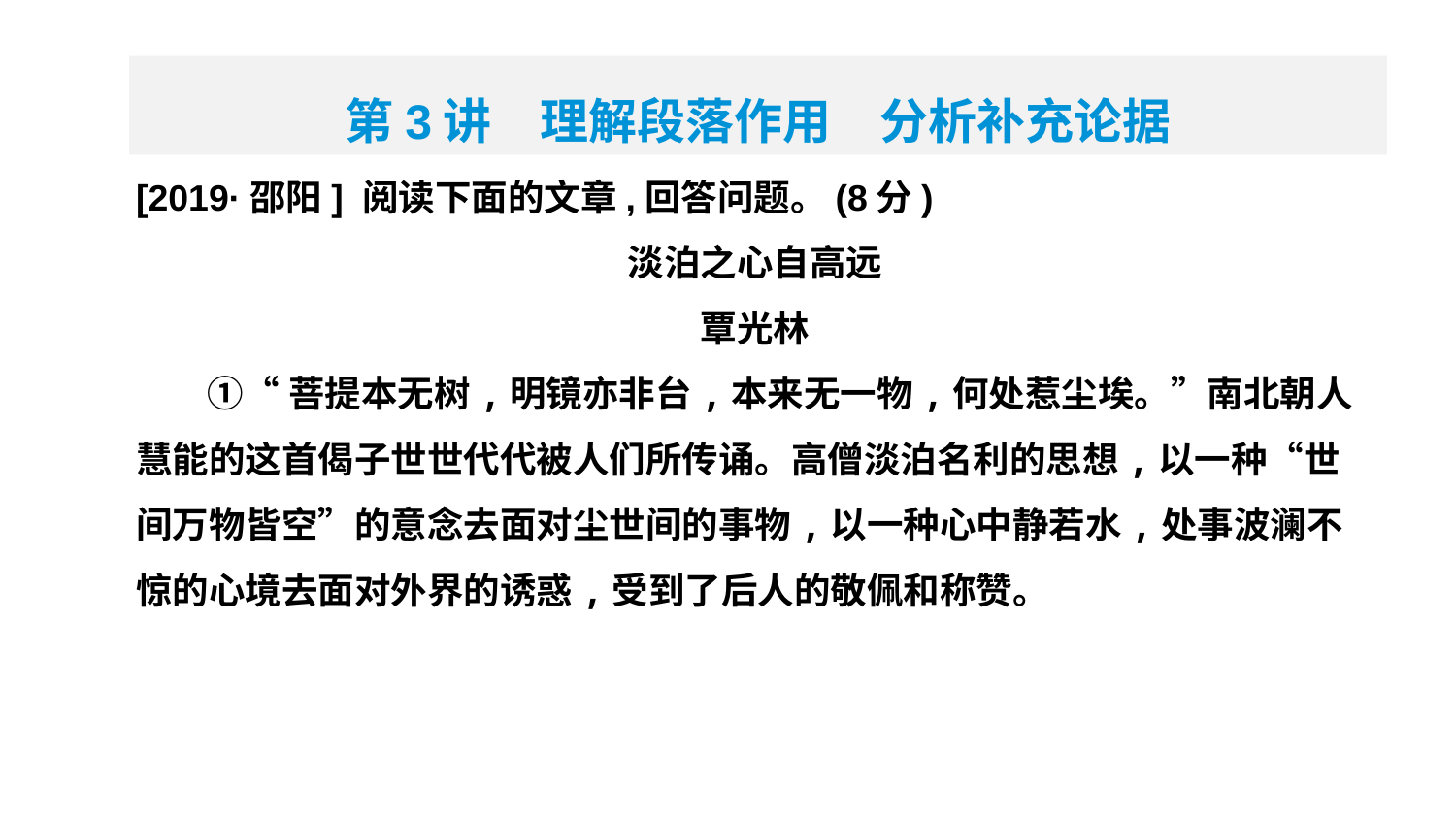

第3讲　理解段落作用　分析补充论据
[2019·邵阳] 阅读下面的文章,回答问题。(8分)
淡泊之心自高远
覃光林
①“菩提本无树,明镜亦非台,本来无一物,何处惹尘埃。”南北朝人慧能的这首偈子世世代代被人们所传诵。高僧淡泊名利的思想,以一种“世间万物皆空”的意念去面对尘世间的事物,以一种心中静若水,处事波澜不惊的心境去面对外界的诱惑,受到了后人的敬佩和称赞。